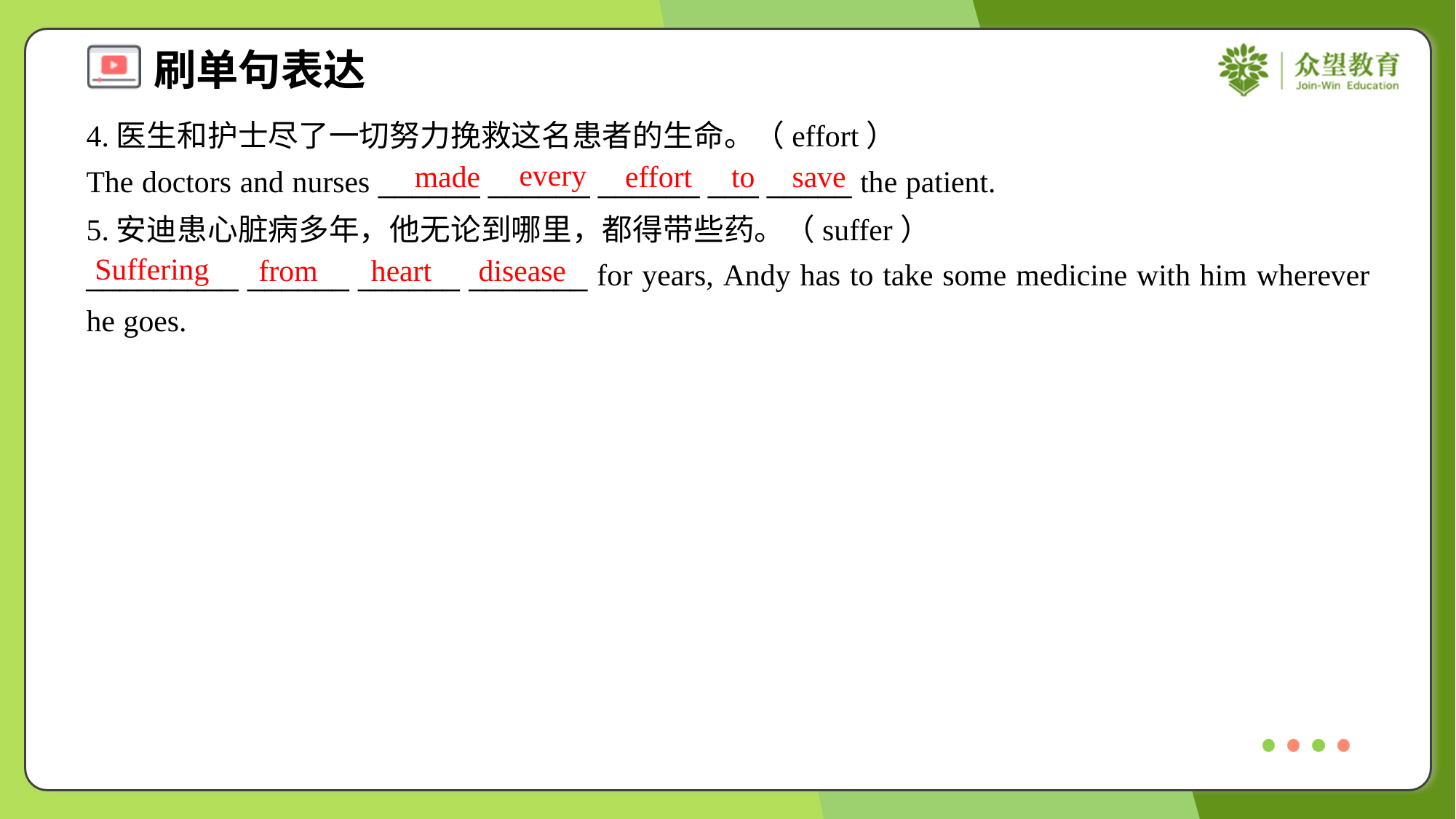

4.医生和护士尽了一切努力挽救这名患者的生命。（effort）
The doctors and nurses ______ ______ ______ ___ _____ the patient.
every
made
effort
to
save
5.安迪患心脏病多年，他无论到哪里，都得带些药。（suffer）
_________ ______ ______ _______ for years, Andy has to take some medicine with him wherever he goes.
Suffering
from
heart
disease